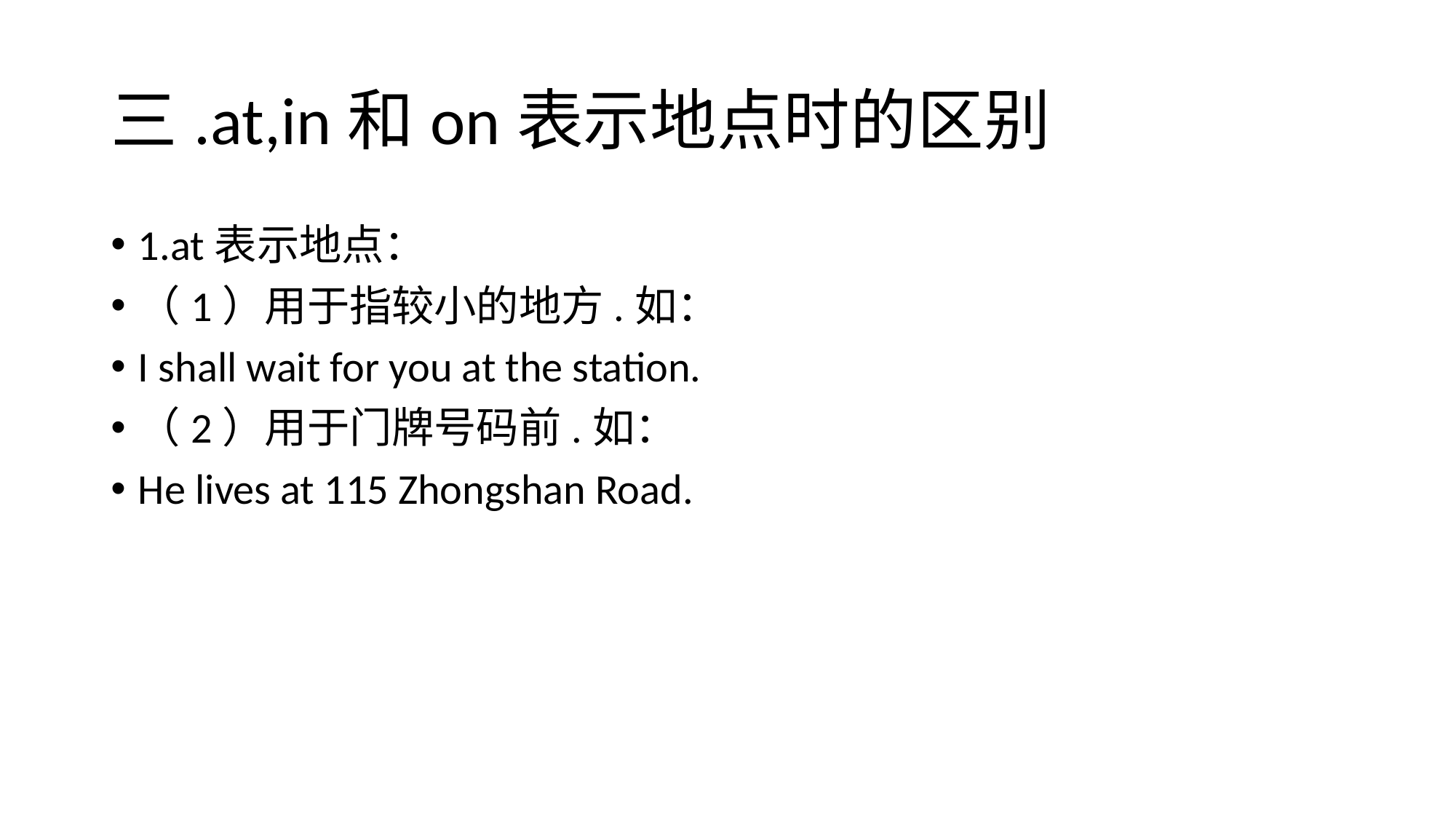

# 三.at,in和on表示地点时的区别
1.at表示地点：
（1）用于指较小的地方.如：
I shall wait for you at the station.
（2）用于门牌号码前.如：
He lives at 115 Zhongshan Road.